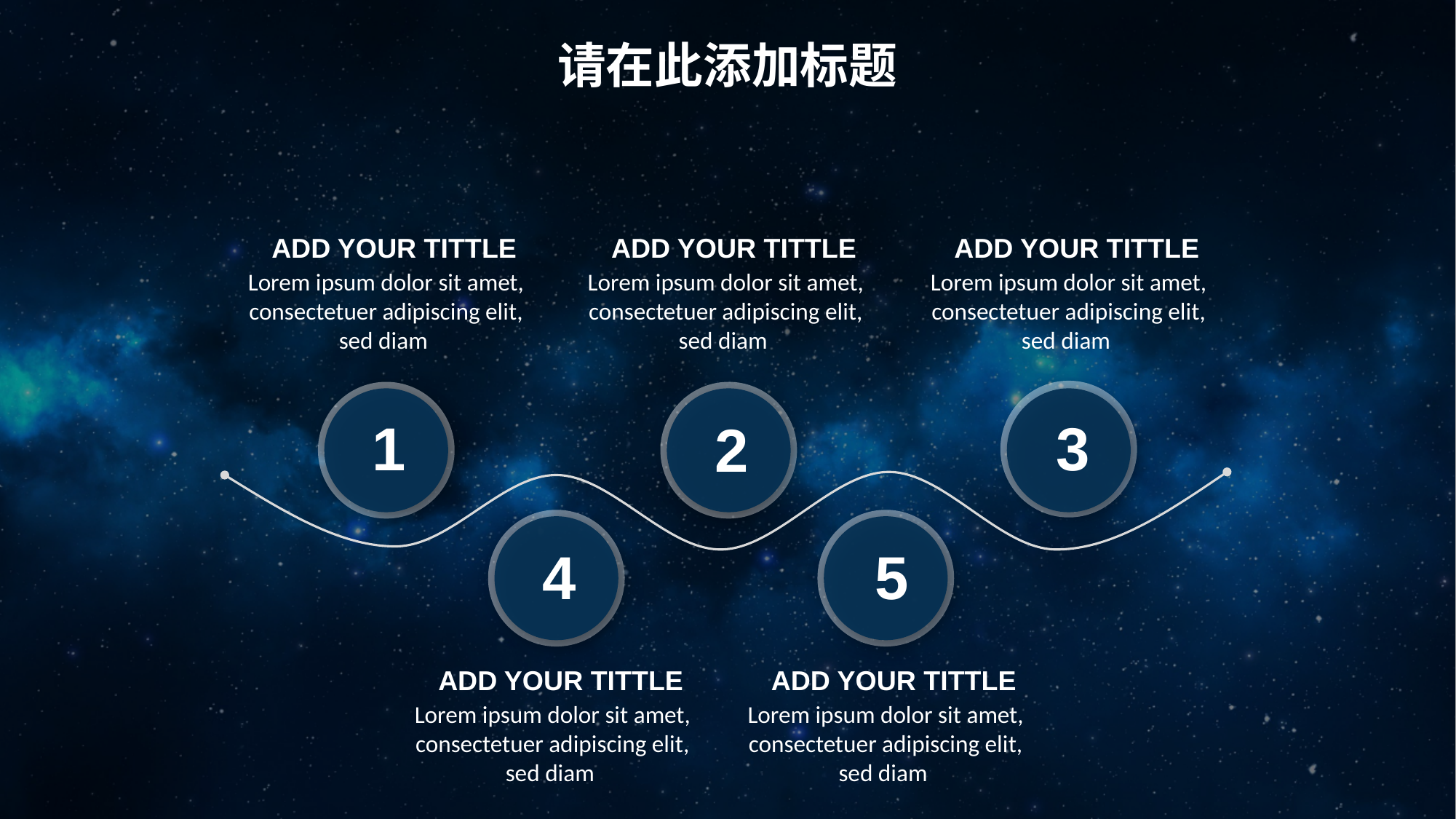

请在此添加标题
ADD YOUR TITTLE
Lorem ipsum dolor sit amet, consectetuer adipiscing elit, sed diam
ADD YOUR TITTLE
Lorem ipsum dolor sit amet, consectetuer adipiscing elit, sed diam
ADD YOUR TITTLE
Lorem ipsum dolor sit amet, consectetuer adipiscing elit, sed diam

1
3
2

4
5
ADD YOUR TITTLE
Lorem ipsum dolor sit amet, consectetuer adipiscing elit, sed diam
ADD YOUR TITTLE
Lorem ipsum dolor sit amet, consectetuer adipiscing elit, sed diam